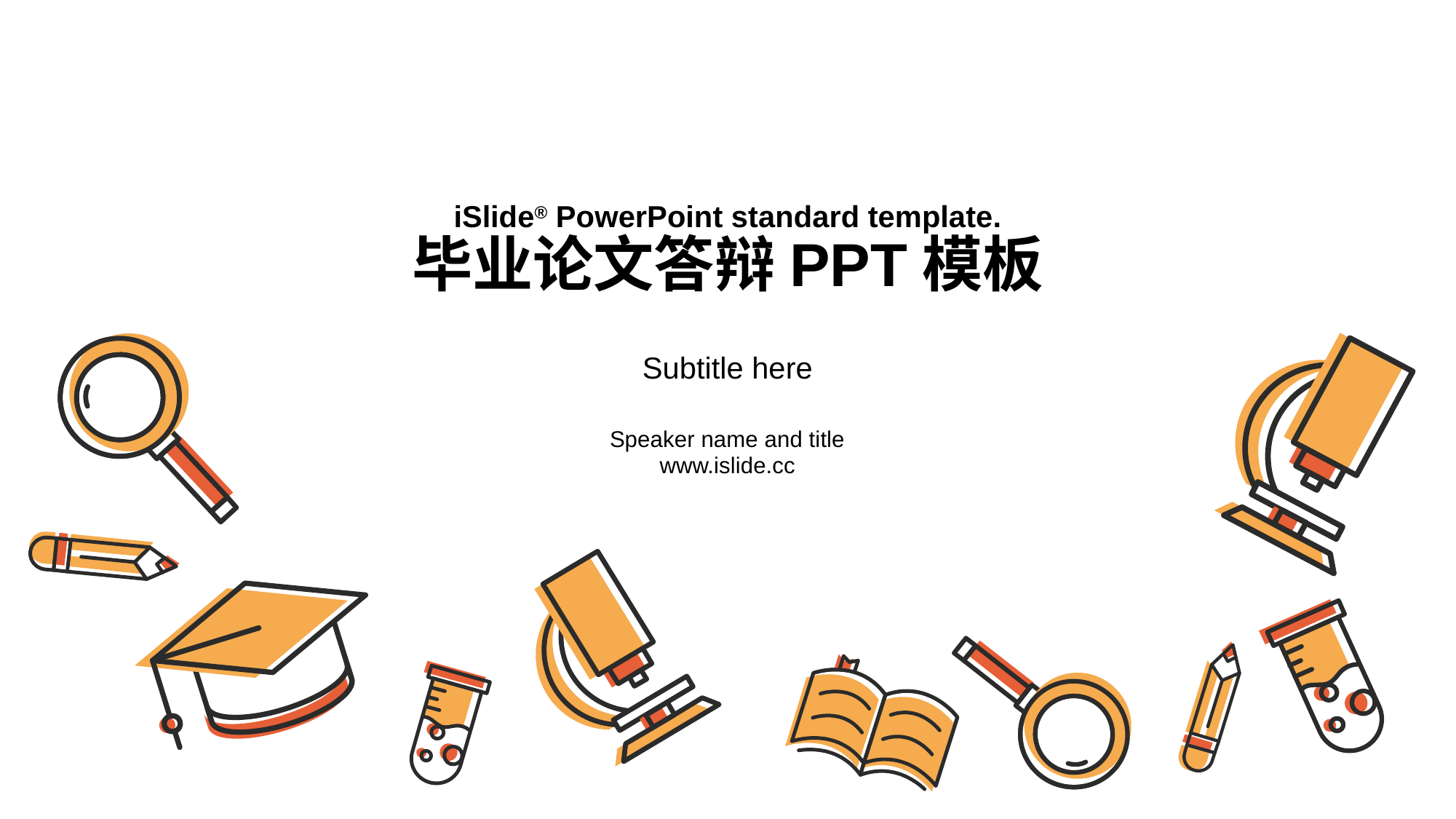

# iSlide® PowerPoint standard template. 毕业论文答辩PPT模板

Subtitle here

Speaker name and title

www.islide.cc